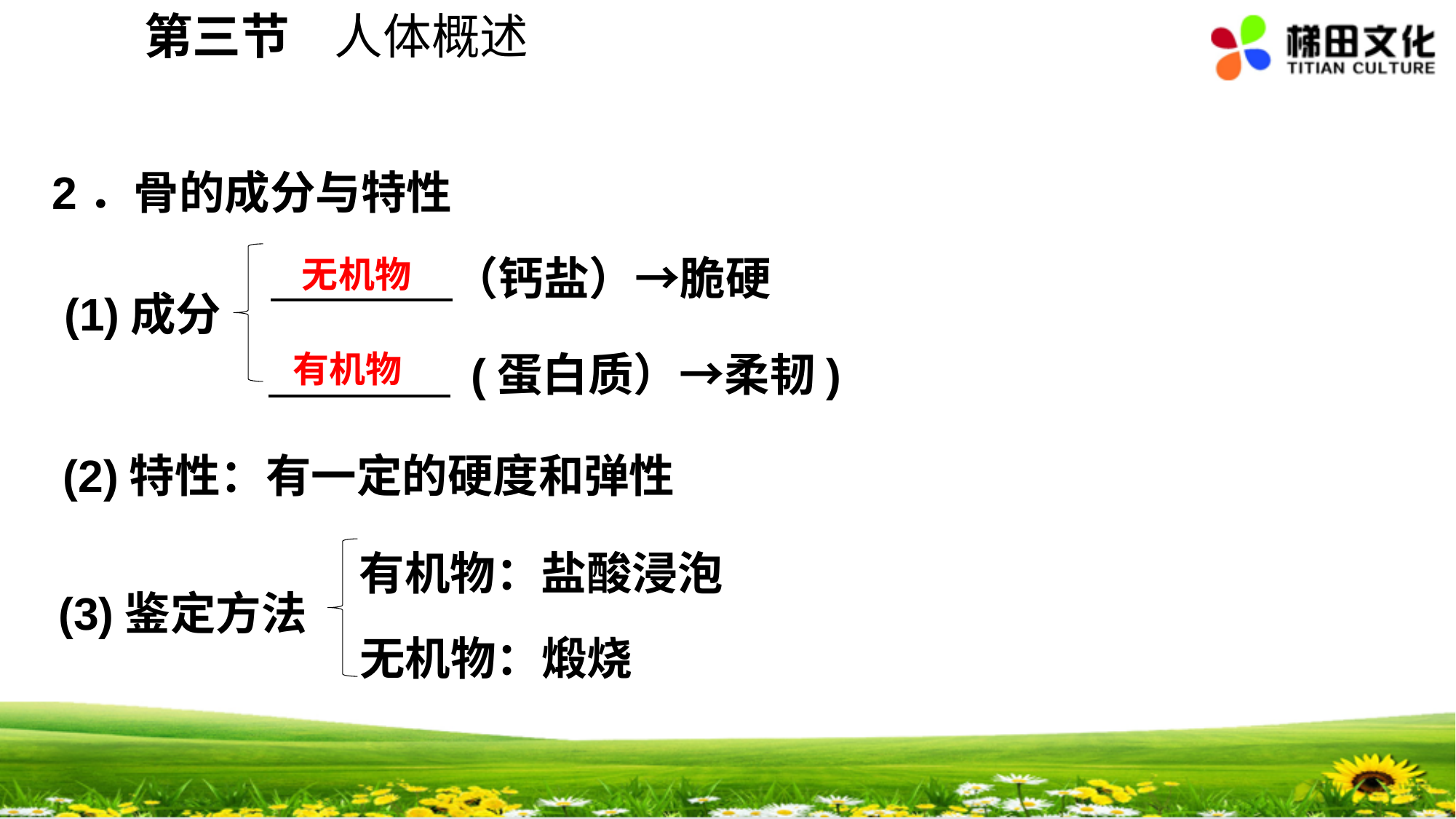

第三节    人体概述
2．骨的成分与特性
　　　　（钙盐）→脆硬
(1)成分
　　　　 (蛋白质）→柔韧)
(2)特性：有一定的硬度和弹性
有机物：盐酸浸泡
(3)鉴定方法
无机物：煅烧

无机物
有机物